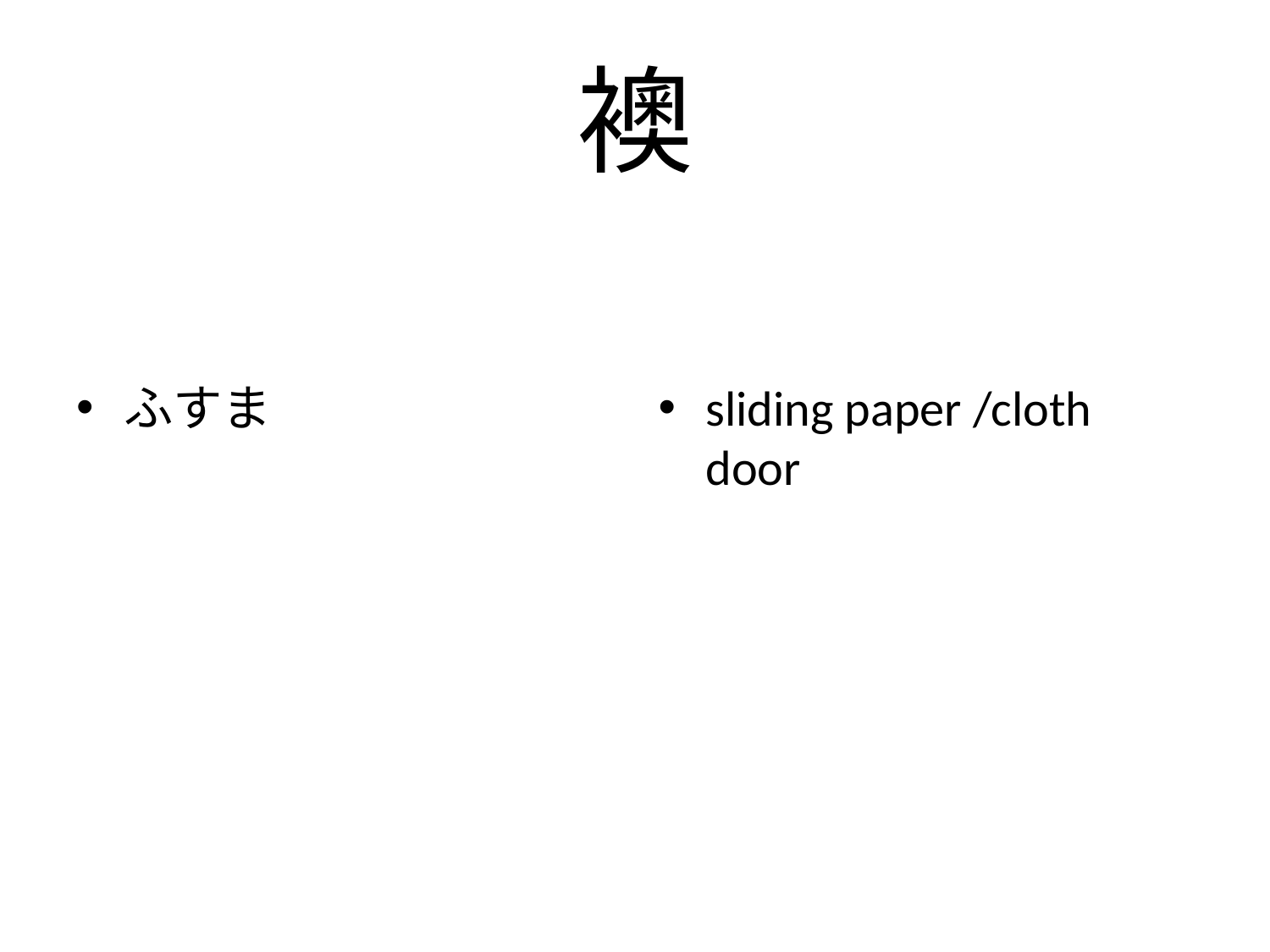

# 襖
ふすま
sliding paper /cloth door